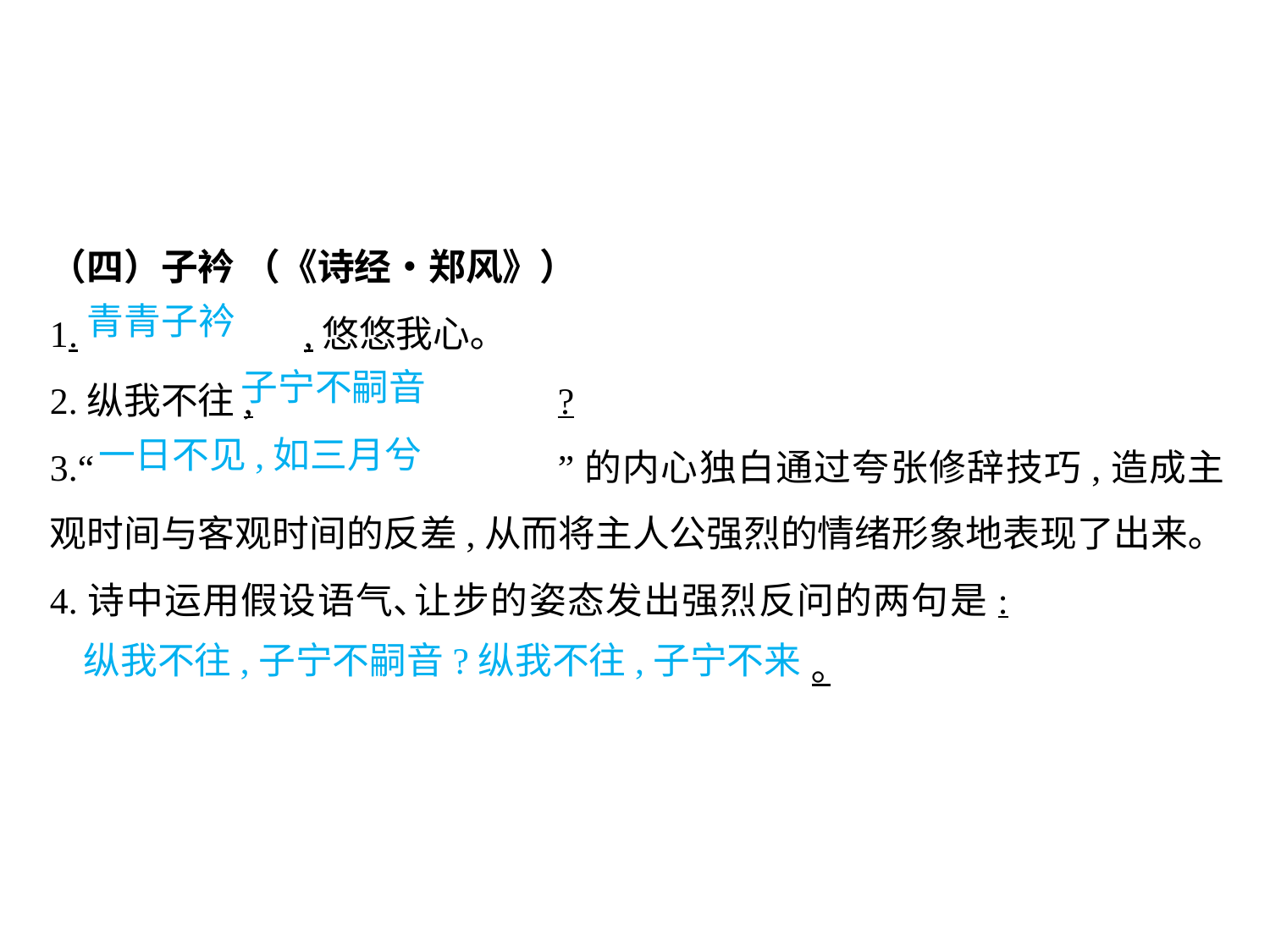

（四）子衿 （《诗经•郑风》）
1.		,悠悠我心｡
2.纵我不往,			?
3.“				”的内心独白通过夸张修辞技巧,造成主观时间与客观时间的反差,从而将主人公强烈的情绪形象地表现了出来｡
4.诗中运用假设语气､让步的姿态发出强烈反问的两句是:								｡
青青子衿
子宁不嗣音
一日不见,如三月兮
									       纵我不往,子宁不嗣音?纵我不往,子宁不来